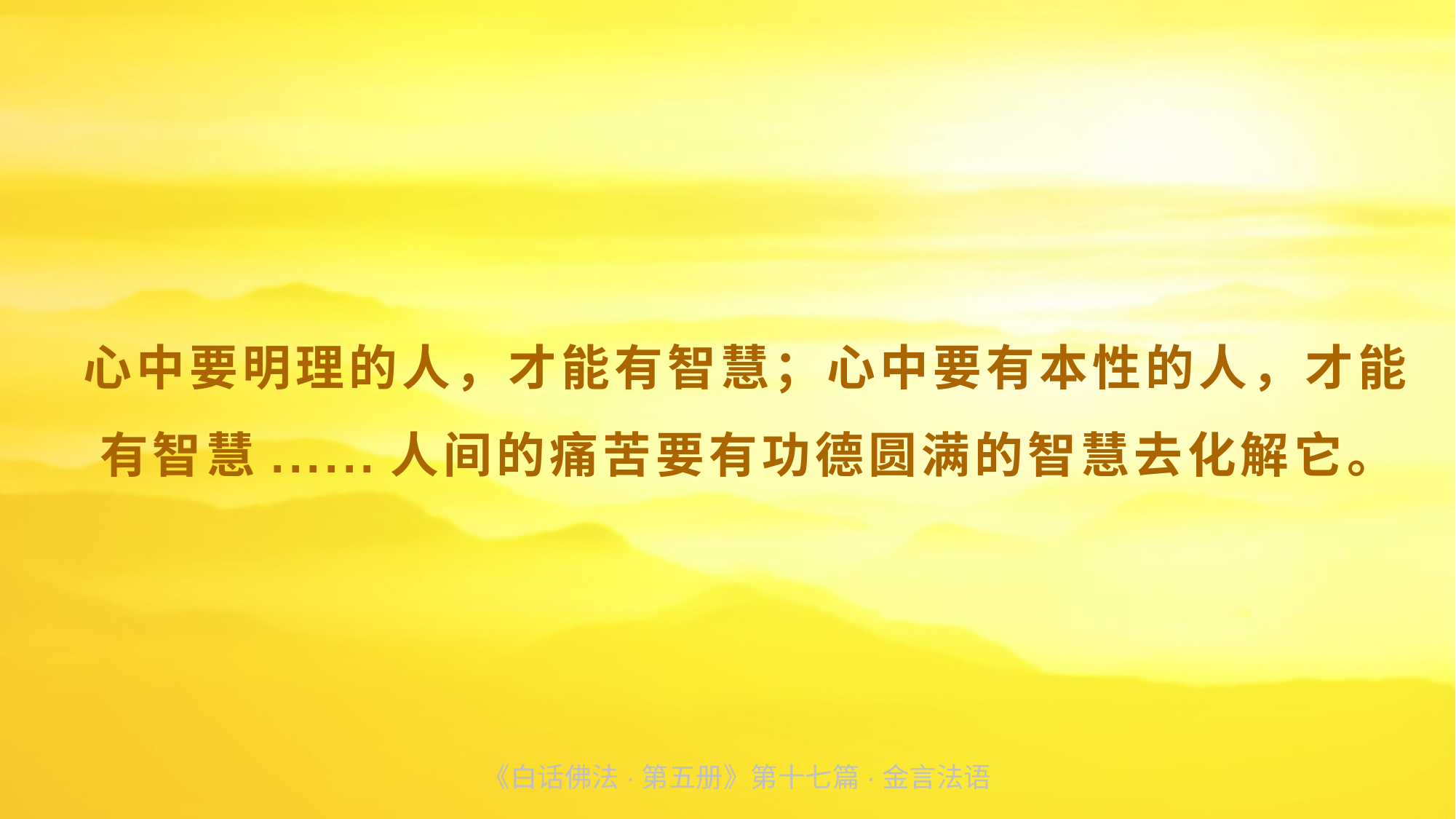

心中要明理的人，才能有智慧；心中要有本性的人，才能有智慧......人间的痛苦要有功德圆满的智慧去化解它。
  《白话佛法·第五册》第十七篇·金言法语